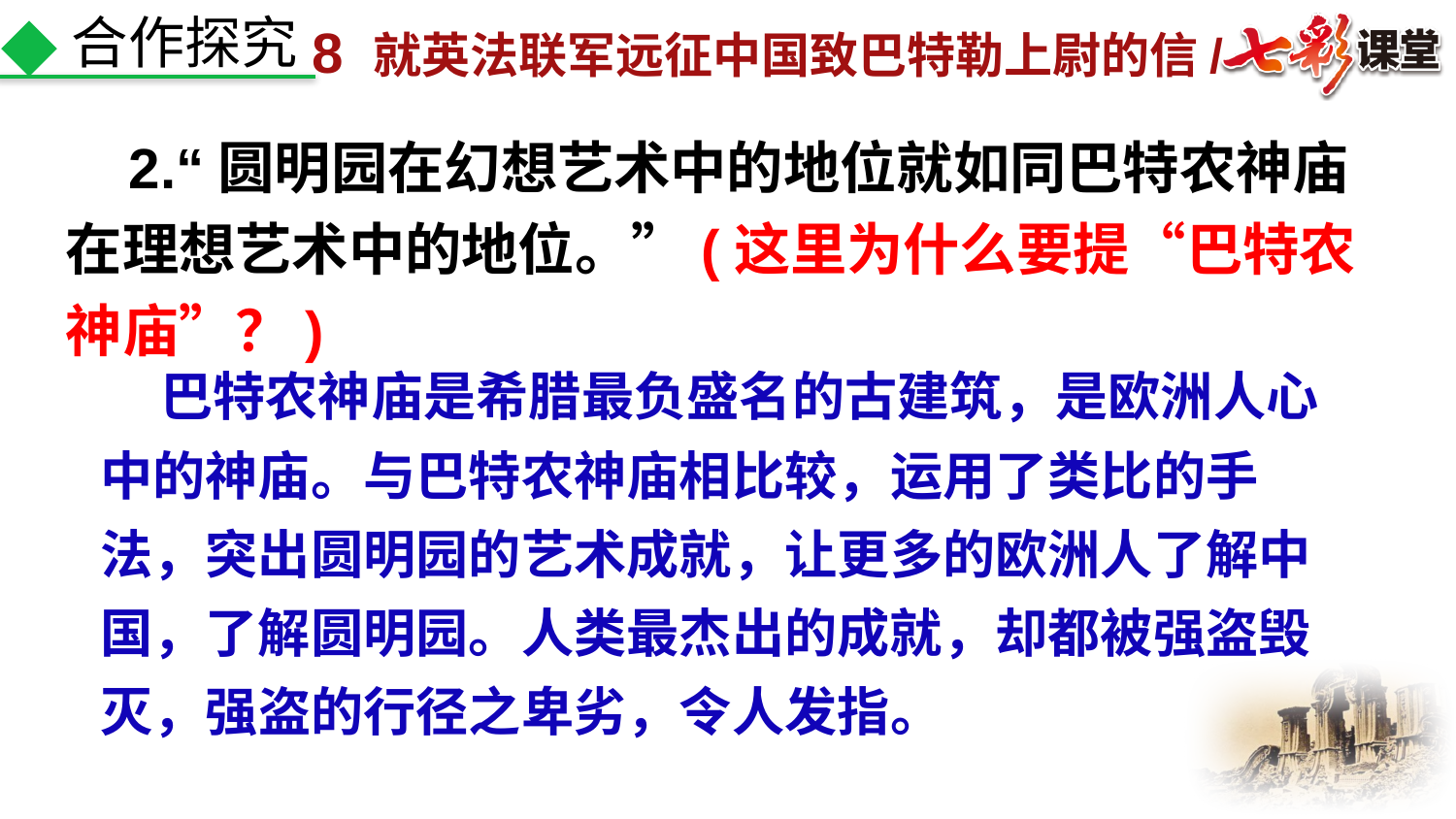

合作探究

    2.“圆明园在幻想艺术中的地位就如同巴特农神庙在理想艺术中的地位。”(这里为什么要提“巴特农神庙”？)
    巴特农神庙是希腊最负盛名的古建筑，是欧洲人心中的神庙。与巴特农神庙相比较，运用了类比的手法，突出圆明园的艺术成就，让更多的欧洲人了解中国，了解圆明园。人类最杰出的成就，却都被强盗毁灭，强盗的行径之卑劣，令人发指。